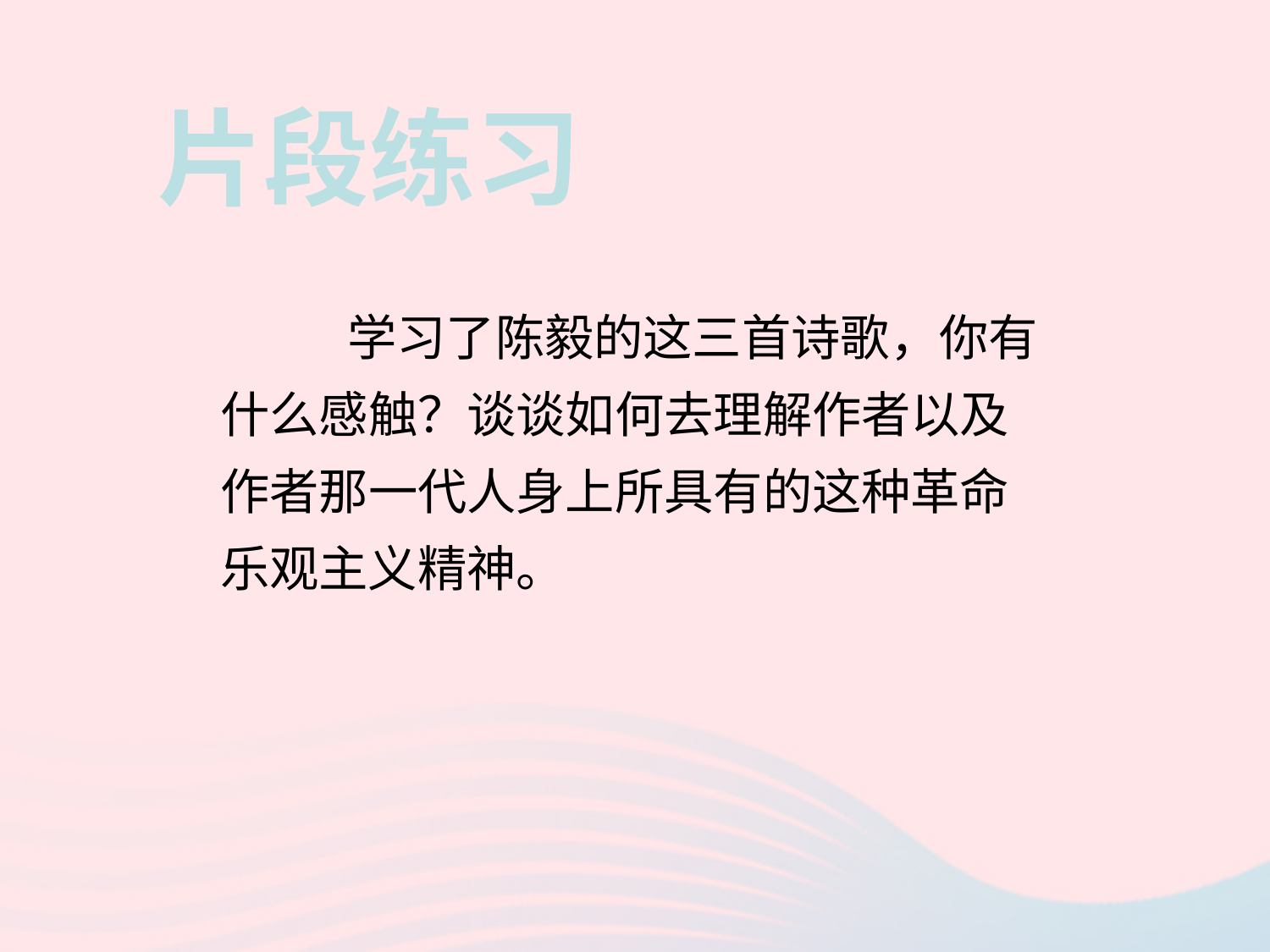

片段练习
	学习了陈毅的这三首诗歌，你有什么感触？谈谈如何去理解作者以及作者那一代人身上所具有的这种革命乐观主义精神。